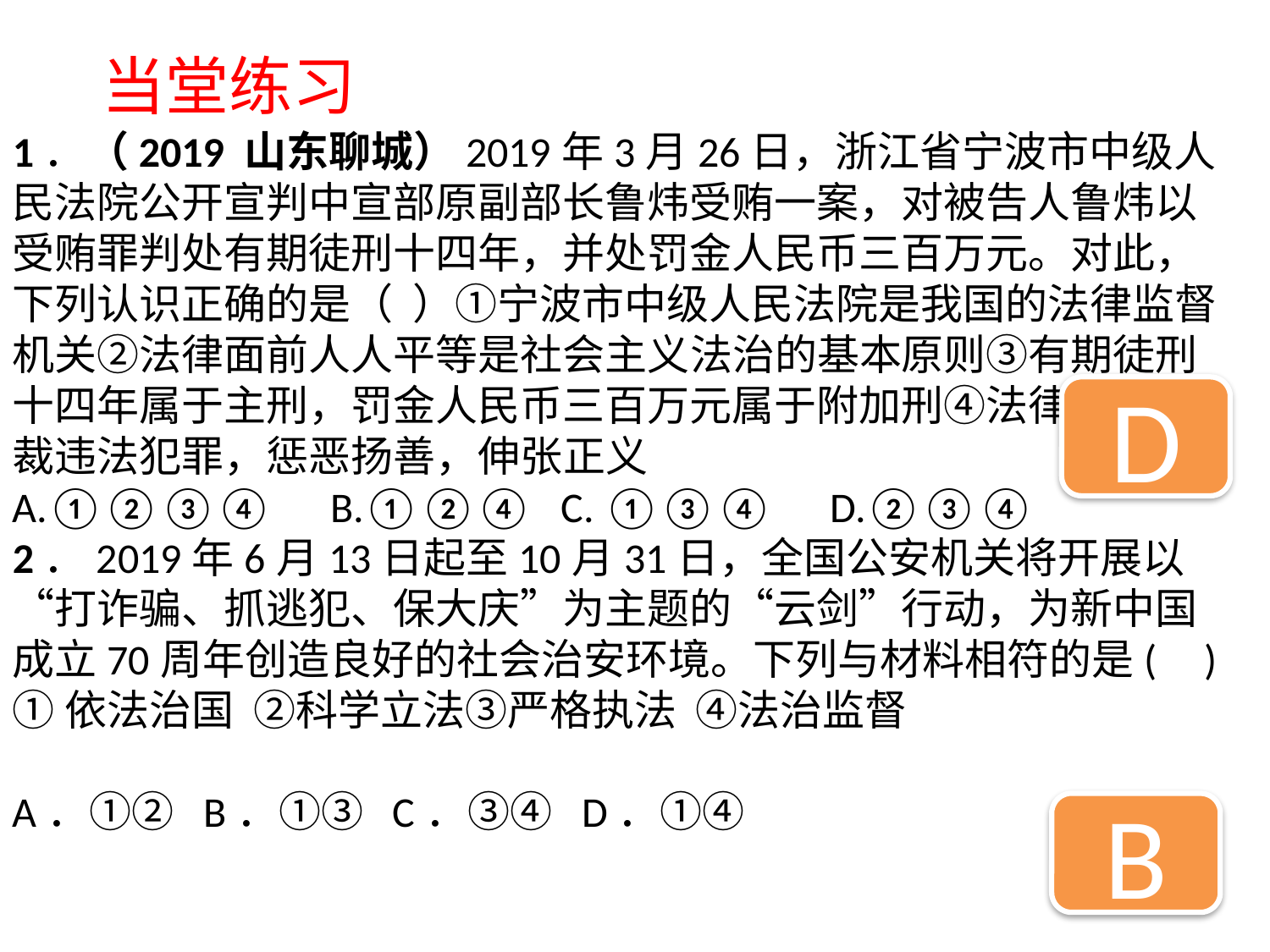

当堂练习
1．（2019 山东聊城）2019年3月26日，浙江省宁波市中级人民法院公开宣判中宣部原副部长鲁炜受贿一案，对被告人鲁炜以受贿罪判处有期徒刑十四年，并处罚金人民币三百万元。对此，下列认识正确的是（  ）①宁波市中级人民法院是我国的法律监督机关②法律面前人人平等是社会主义法治的基本原则③有期徒刑十四年属于主刑，罚金人民币三百万元属于附加刑④法律通过制裁违法犯罪，惩恶扬善，伸张正义
A.①②③④      B.①②④   C. ①③④      D.②③④
2．2019年6月13日起至10月31日，全国公安机关将开展以“打诈骗、抓逃犯、保大庆”为主题的“云剑”行动，为新中国成立70周年创造良好的社会治安环境。下列与材料相符的是(     )
①依法治国  ②科学立法③严格执法  ④法治监督

A．①②  B．①③  C．③④  D．①④

D
B